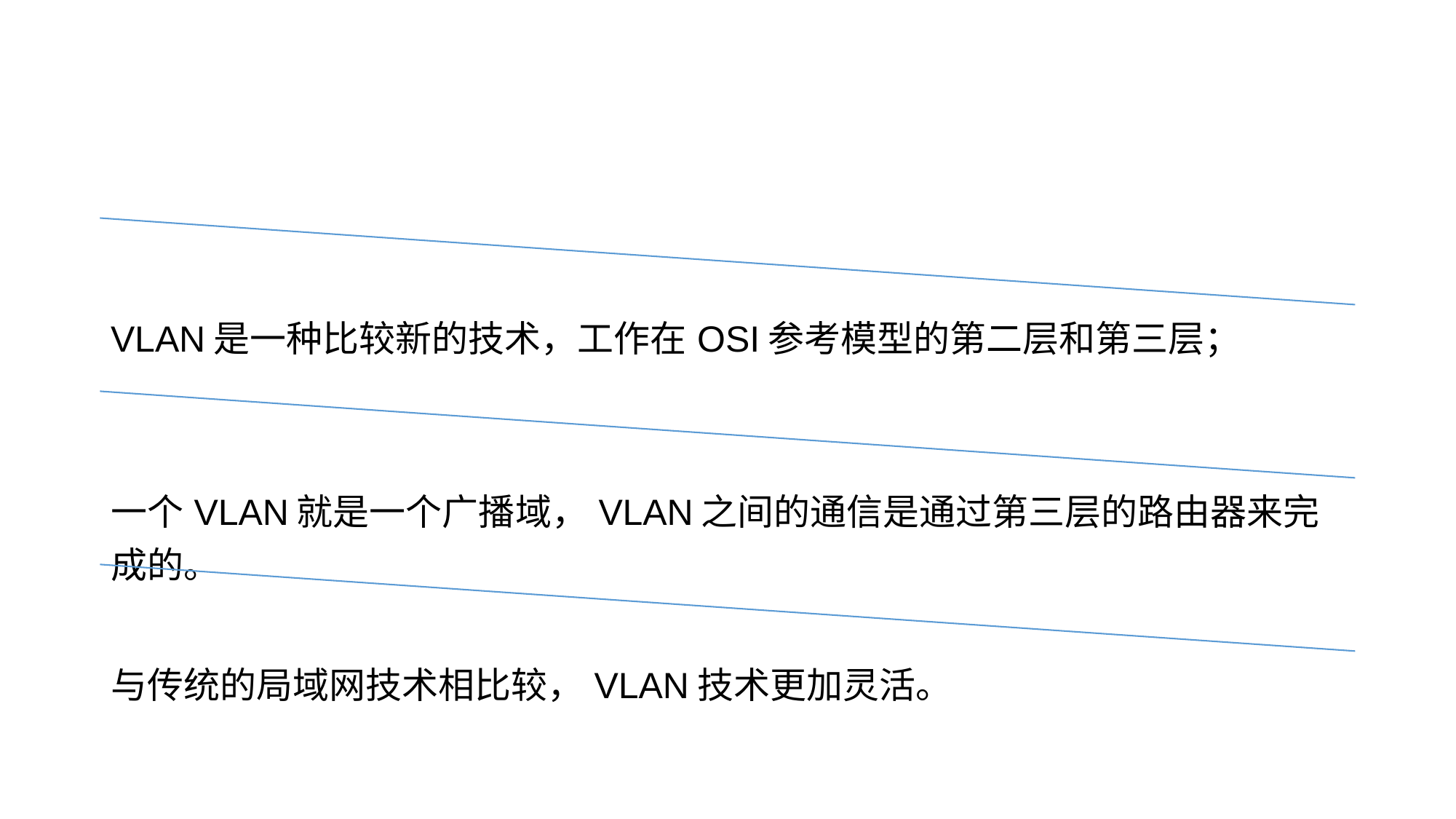

VLAN是一种比较新的技术，工作在OSI参考模型的第二层和第三层；
一个VLAN就是一个广播域，VLAN之间的通信是通过第三层的路由器来完成的。
与传统的局域网技术相比较，VLAN技术更加灵活。